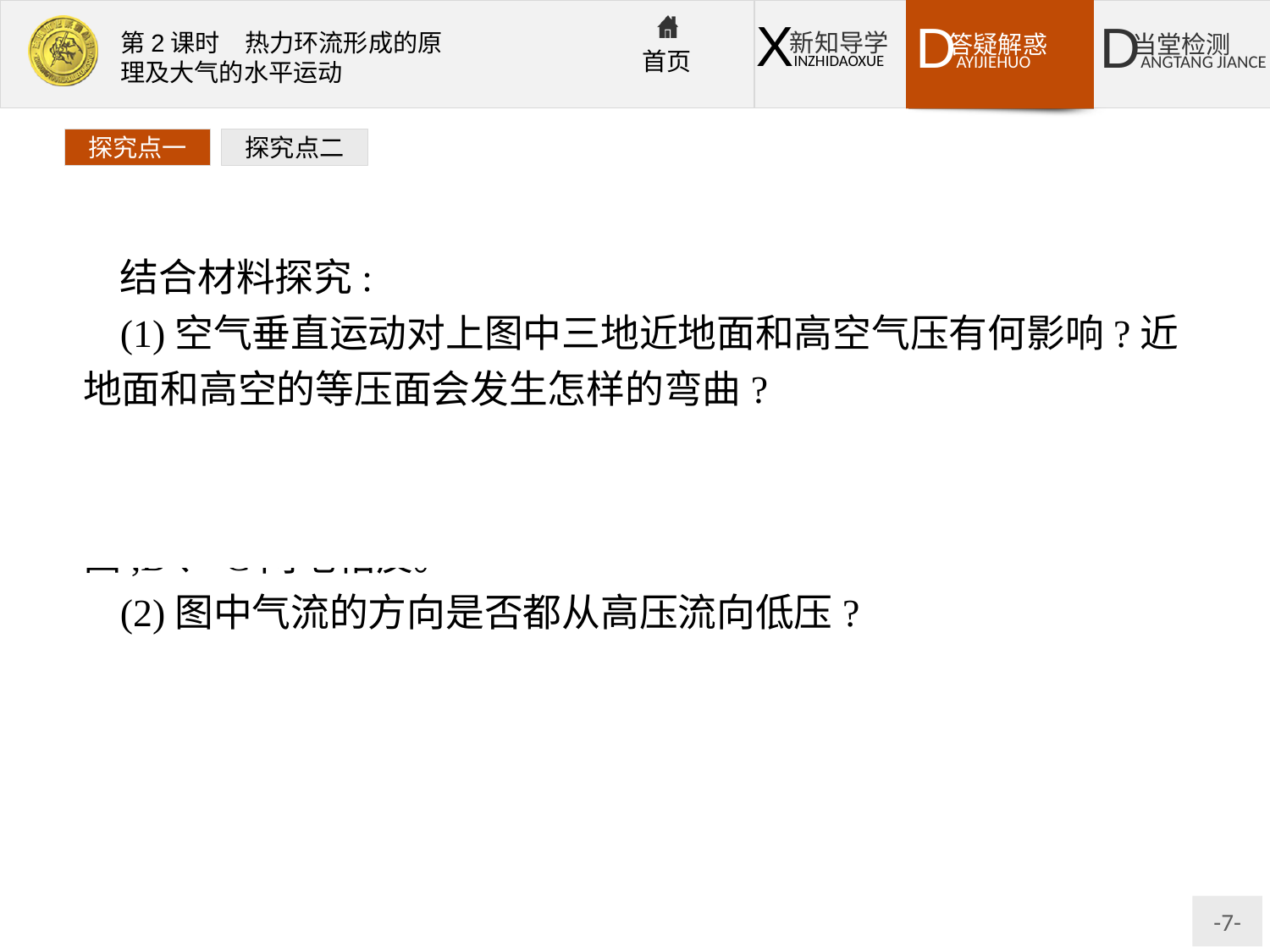

探究点一
探究点二
结合材料探究:
(1)空气垂直运动对上图中三地近地面和高空气压有何影响?近地面和高空的等压面会发生怎样的弯曲?
提示:A地空气上升,近地面气压低,高空气压高;B、C两地相反。表现在等压面图上,A地近地面等压面向下凸,高空向上凸,B、C两地相反。
(2)图中气流的方向是否都从高压流向低压?
提示:不是,水平方向上气流从高压流向低压,垂直方向上却从低压流向高压。